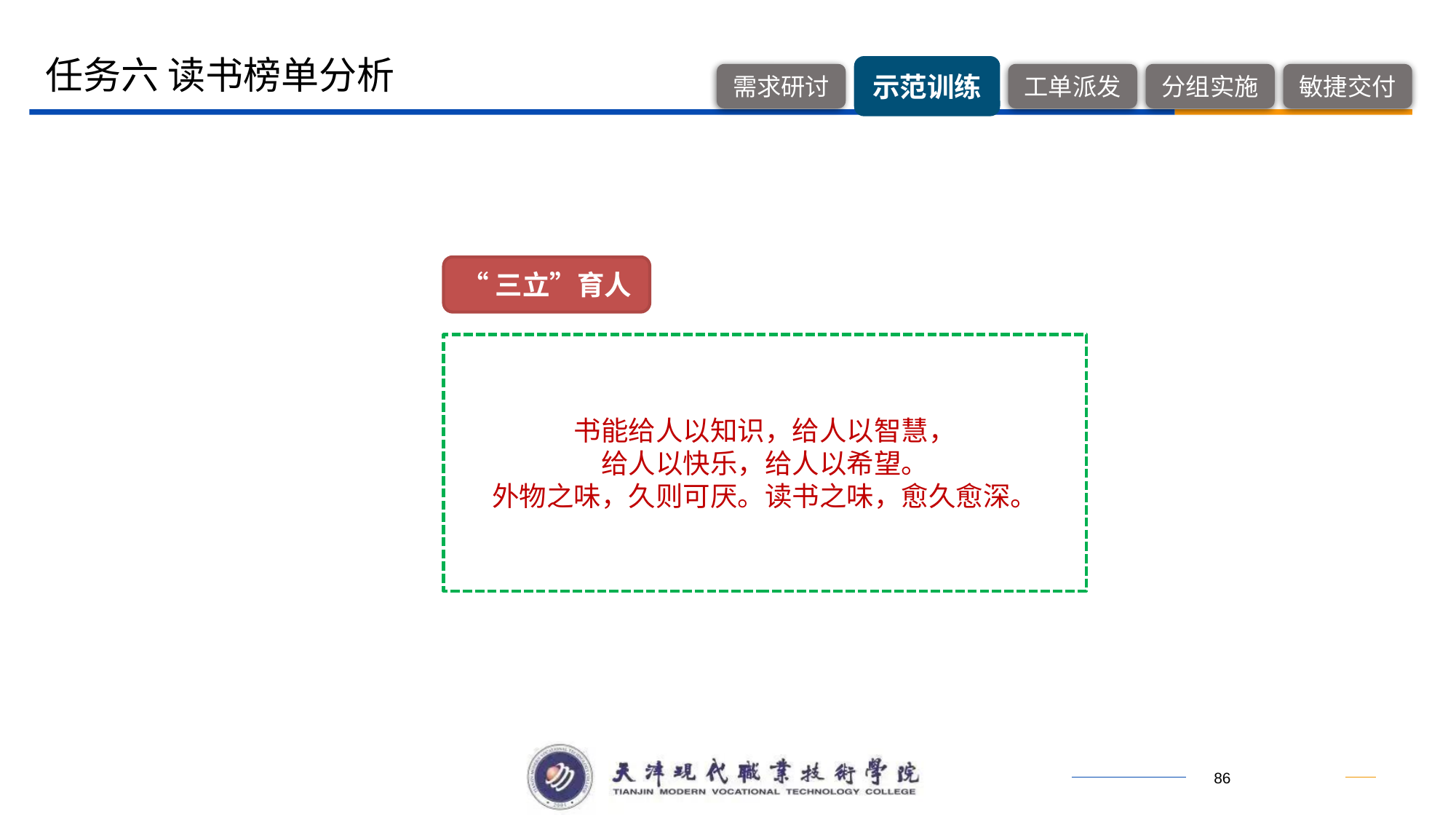

任务六 读书榜单分析
“三立”育人
书能给人以知识，给人以智慧，
给人以快乐，给人以希望。
外物之味，久则可厌。读书之味，愈久愈深。